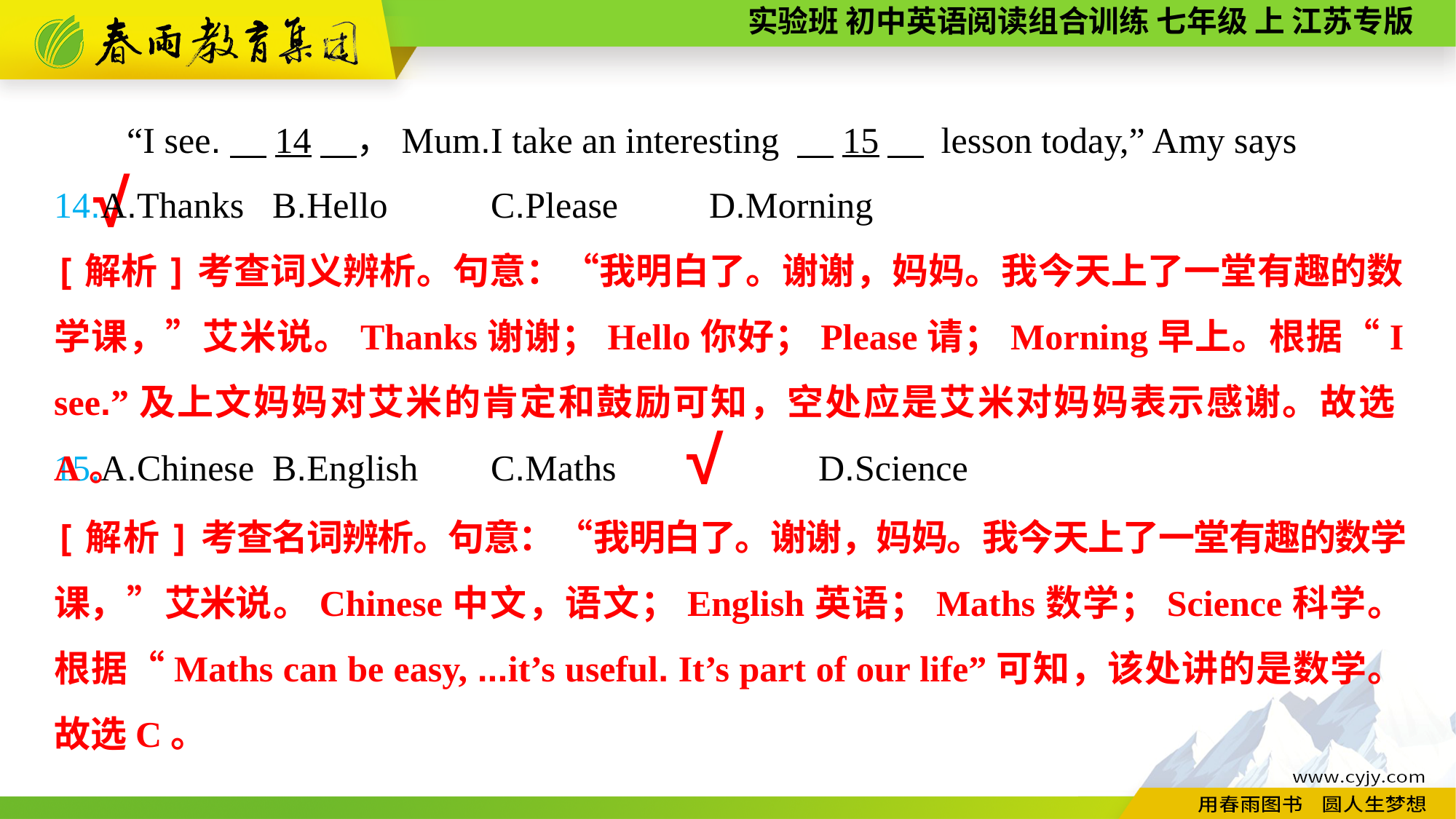

“I see.　14　，Mum.I take an interesting 　15　 lesson today,” Amy says
14.A.Thanks	B.Hello	C.Please	D.Morning

15.A.Chinese	B.English	C.Maths		D.Science
√
[解析]考查词义辨析。句意：“我明白了。谢谢，妈妈。我今天上了一堂有趣的数学课，”艾米说。Thanks谢谢；Hello你好；Please请；Morning早上。根据“I see.”及上文妈妈对艾米的肯定和鼓励可知，空处应是艾米对妈妈表示感谢。故选A。
√
[解析]考查名词辨析。句意：“我明白了。谢谢，妈妈。我今天上了一堂有趣的数学课，”艾米说。Chinese中文，语文；English英语；Maths数学；Science科学。根据“Maths can be easy, ...it’s useful. It’s part of our life”可知，该处讲的是数学。故选C。